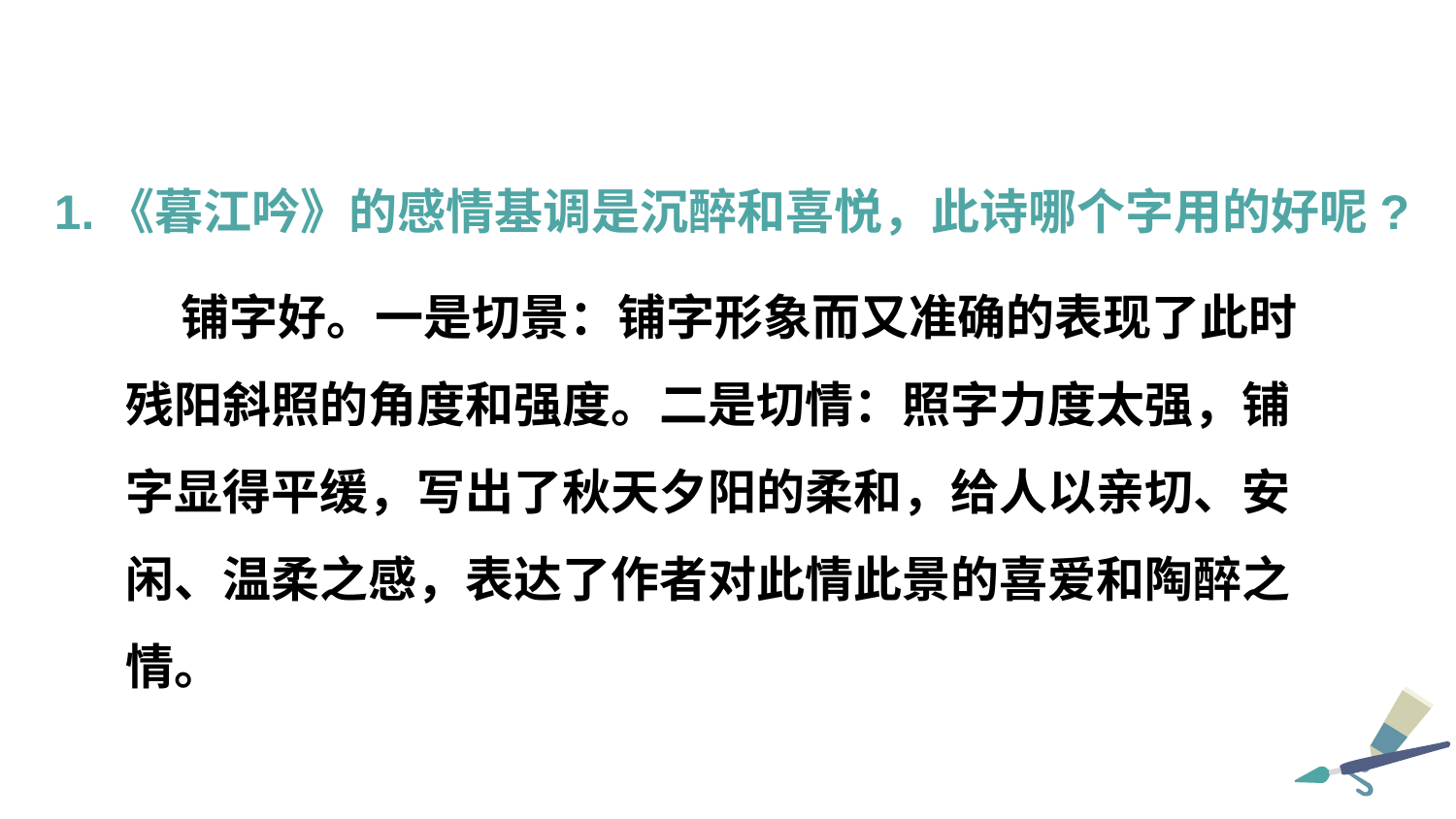

1.《暮江吟》的感情基调是沉醉和喜悦，此诗哪个字用的好呢?
    铺字好。一是切景：铺字形象而又准确的表现了此时残阳斜照的角度和强度。二是切情：照字力度太强，铺字显得平缓，写出了秋天夕阳的柔和，给人以亲切、安闲、温柔之感，表达了作者对此情此景的喜爱和陶醉之情。